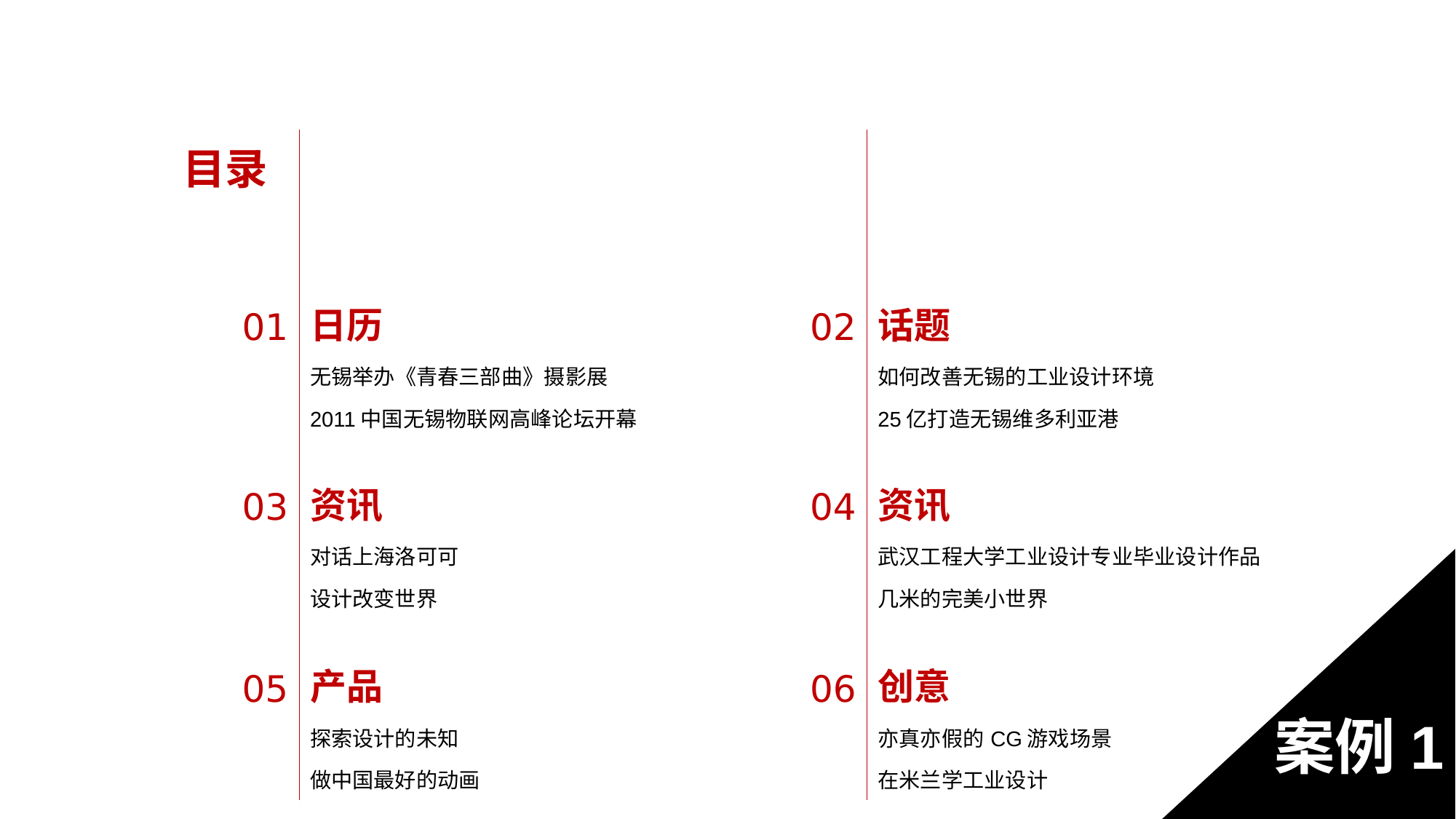

| 目录 |  |  |  |
| --- | --- | --- | --- |
|  |  |  |  |
|  |  |  |  |
| 01 | 日历 | 02 | 话题 |
|  | 无锡举办《青春三部曲》摄影展 |  | 如何改善无锡的工业设计环境 |
|  | 2011中国无锡物联网高峰论坛开幕 |  | 25亿打造无锡维多利亚港 |
|  |  |  |  |
| 03 | 资讯 | 04 | 资讯 |
|  | 对话上海洛可可 |  | 武汉工程大学工业设计专业毕业设计作品 |
|  | 设计改变世界 |  | 几米的完美小世界 |
|  |  |  |  |
| 05 | 产品 | 06 | 创意 |
|  | 探索设计的未知 |  | 亦真亦假的CG游戏场景 |
|  | 做中国最好的动画 |  | 在米兰学工业设计 |

案例1